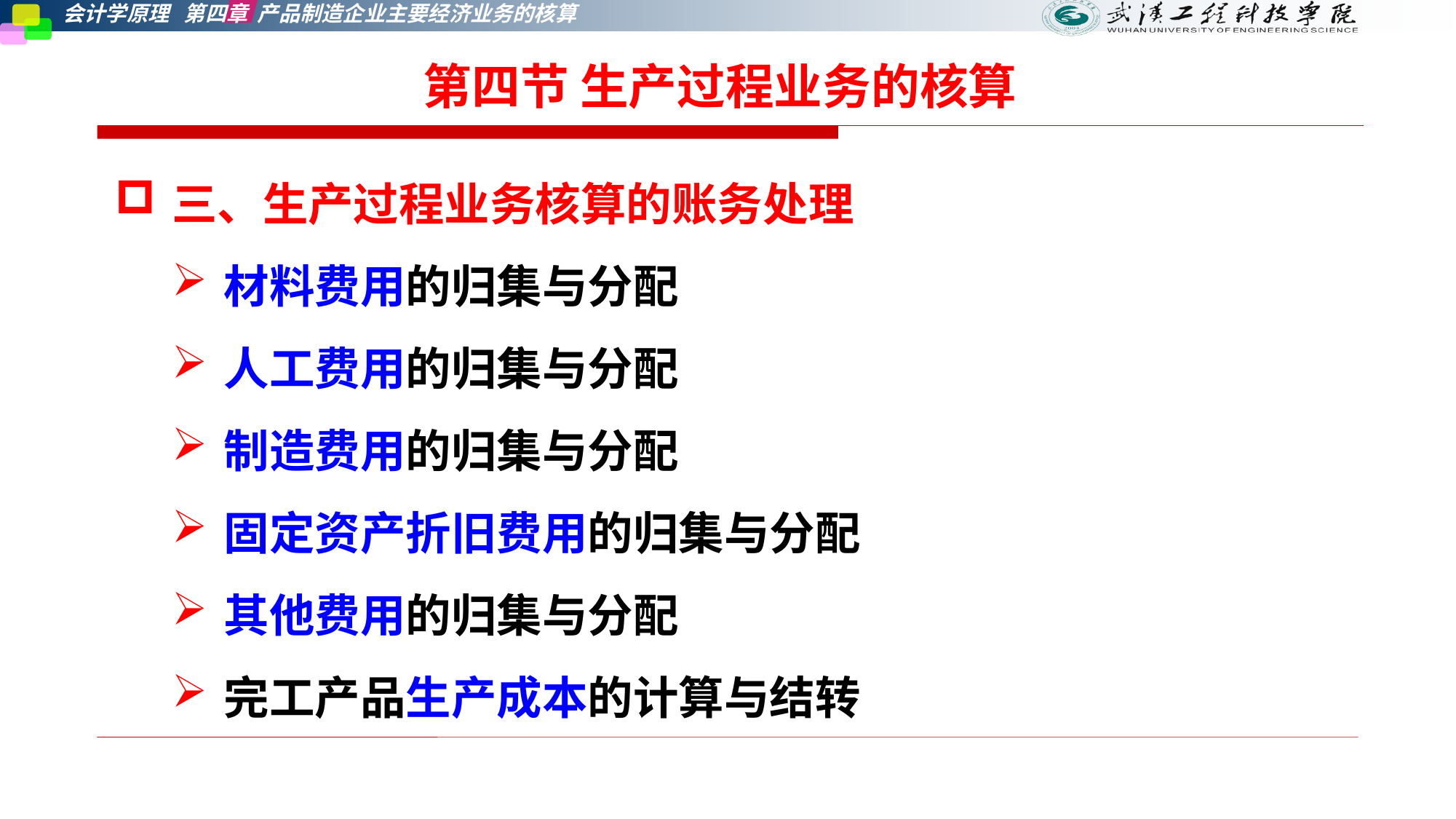

第四节 生产过程业务的核算
三、生产过程业务核算的账务处理
材料费用的归集与分配
人工费用的归集与分配
制造费用的归集与分配
固定资产折旧费用的归集与分配
其他费用的归集与分配
完工产品生产成本的计算与结转